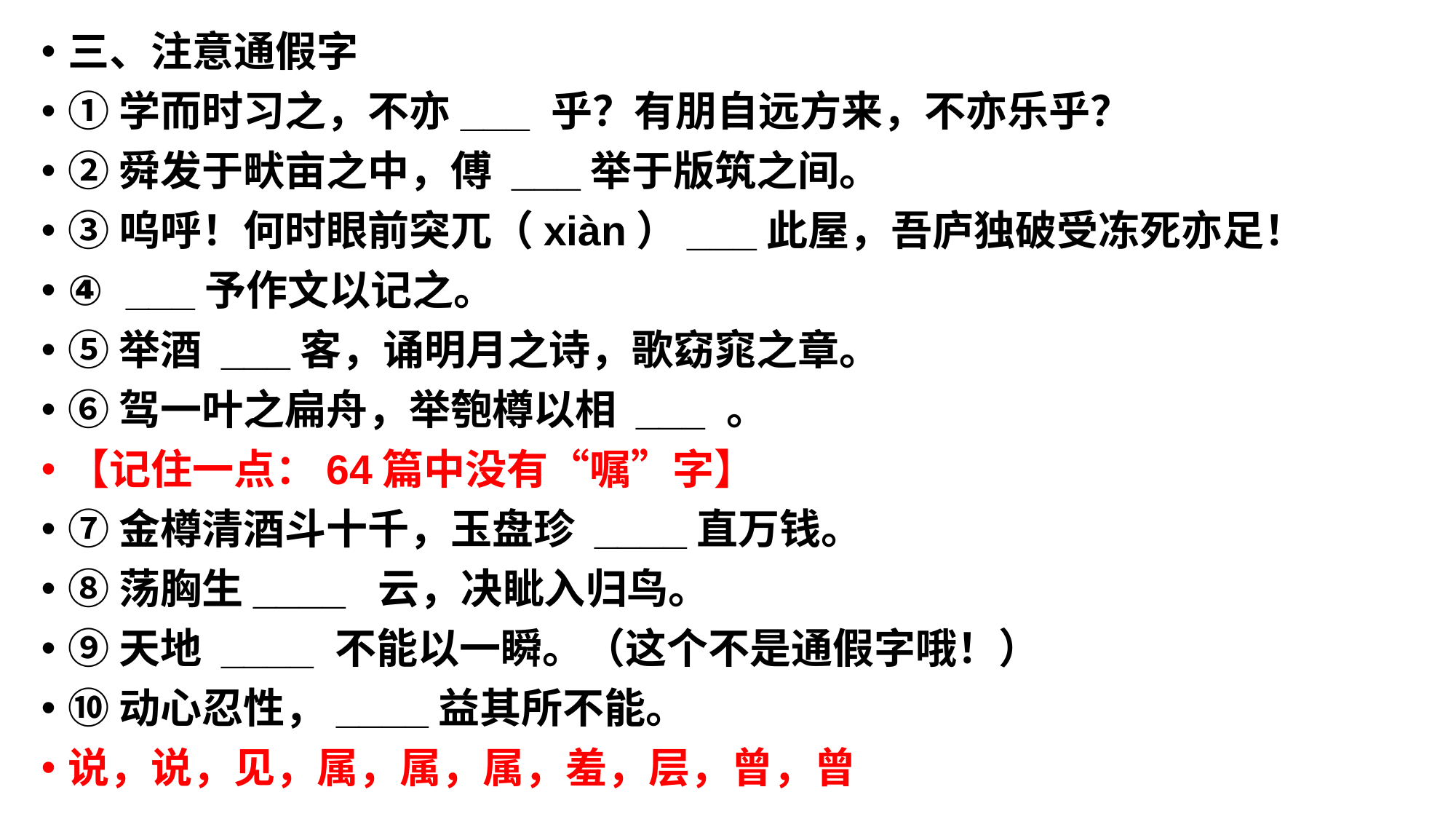

三、注意通假字
①学而时习之，不亦___ 乎？有朋自远方来，不亦乐乎？
②舜发于畎亩之中，傅 ___举于版筑之间。
③呜呼！何时眼前突兀（xiàn）___此屋，吾庐独破受冻死亦足！
④  ___予作文以记之。
⑤举酒 ___客，诵明月之诗，歌窈窕之章。
⑥驾一叶之扁舟，举匏樽以相 ___ 。
【记住一点：64篇中没有“嘱”字】
⑦金樽清酒斗十千，玉盘珍 ____直万钱。
⑧荡胸生____  云，决眦入归鸟。
⑨天地 ____ 不能以一瞬。（这个不是通假字哦！）
⑩动心忍性，____益其所不能。
说，说，见，属，属，属，羞，层，曾，曾